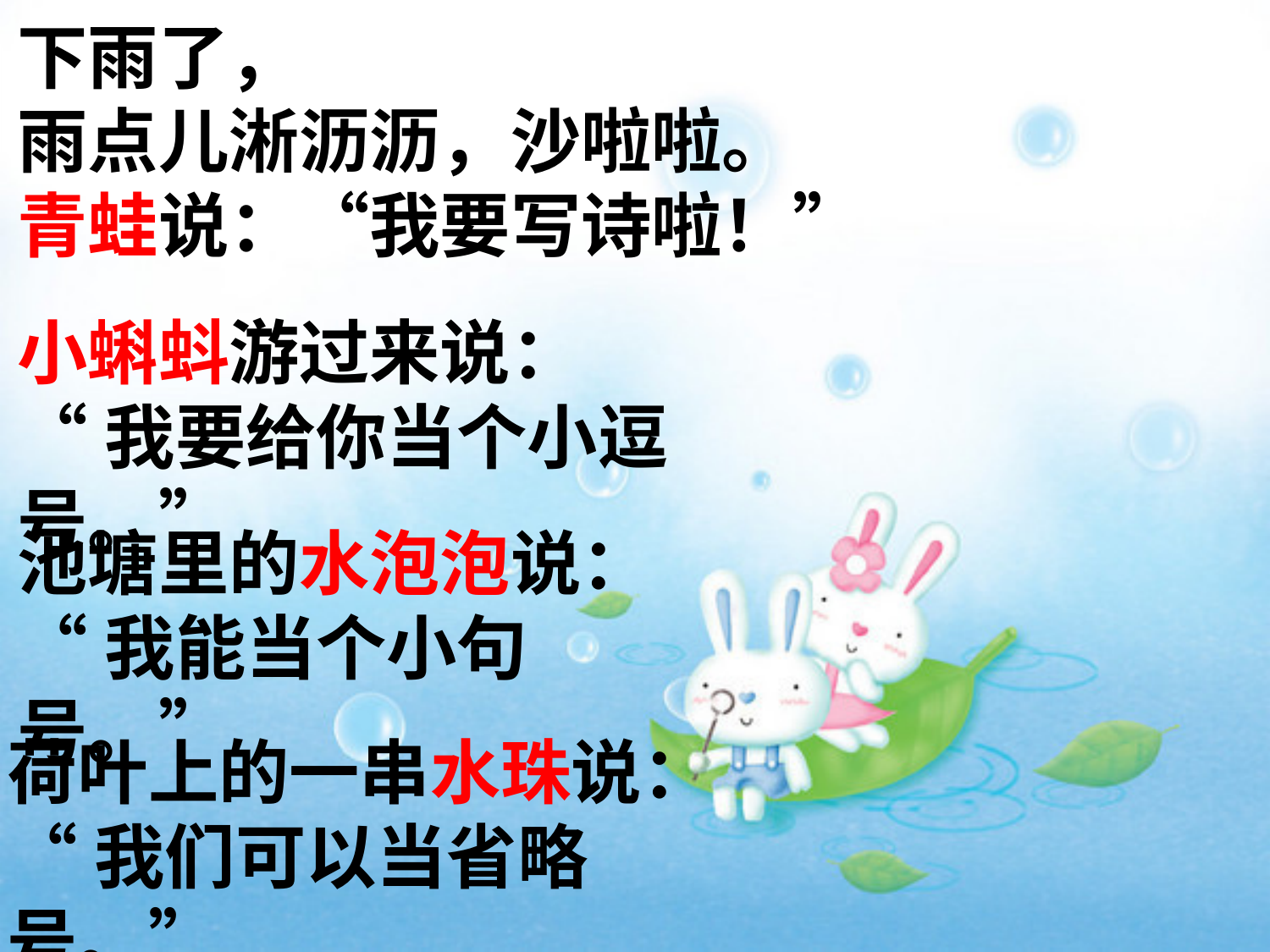

下雨了，
雨点儿淅沥沥，沙啦啦。
青蛙说：“我要写诗啦！”
小蝌蚪游过来说：
“我要给你当个小逗号。”
池塘里的水泡泡说：
“我能当个小句号。”
荷叶上的一串水珠说：
“我们可以当省略号。”